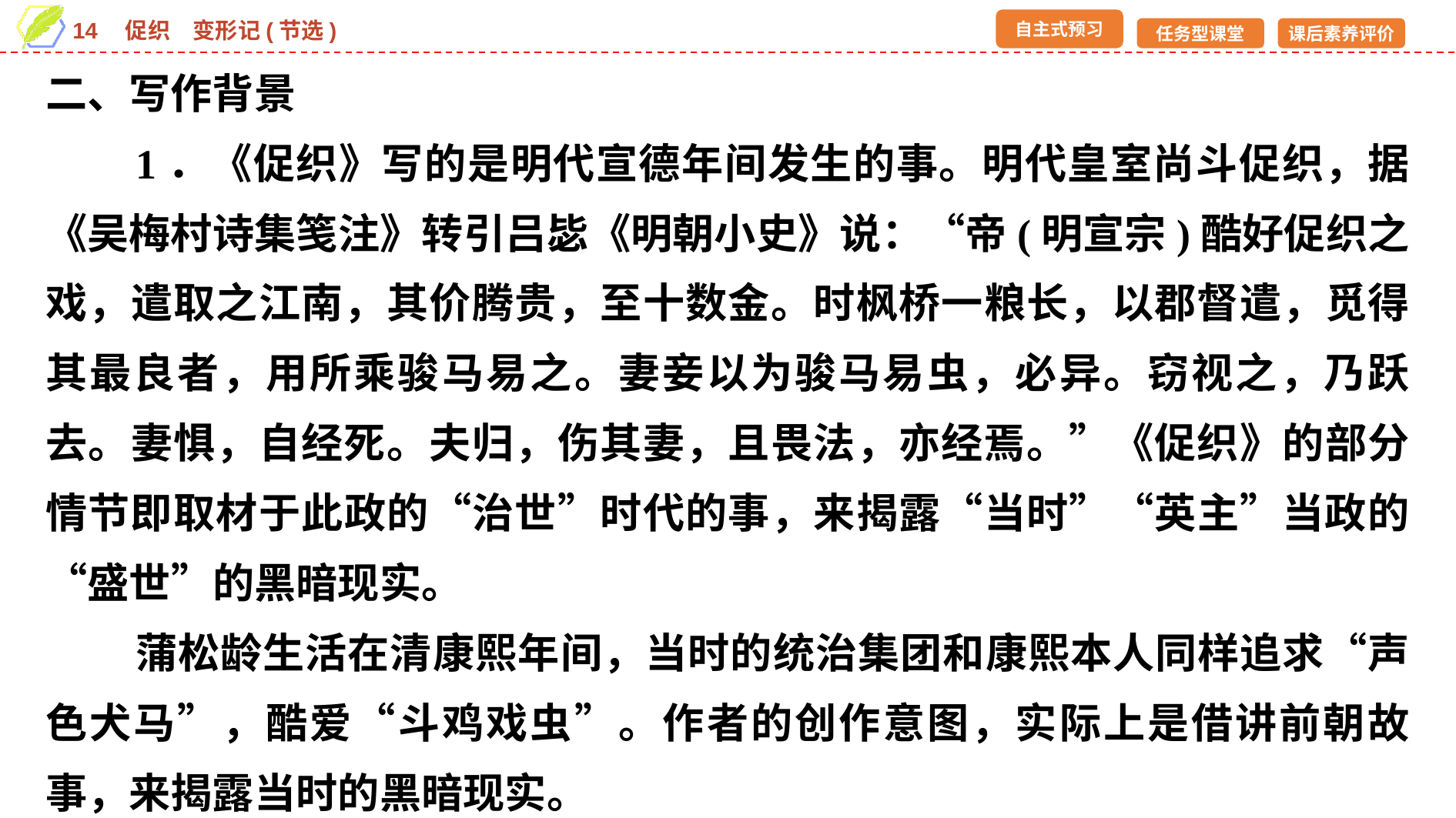

二、写作背景
1．《促织》写的是明代宣德年间发生的事。明代皇室尚斗促织，据《吴梅村诗集笺注》转引吕毖《明朝小史》说：“帝(明宣宗)酷好促织之戏，遣取之江南，其价腾贵，至十数金。时枫桥一粮长，以郡督遣，觅得其最良者，用所乘骏马易之。妻妾以为骏马易虫，必异。窃视之，乃跃去。妻惧，自经死。夫归，伤其妻，且畏法，亦经焉。”《促织》的部分情节即取材于此政的“治世”时代的事，来揭露“当时”“英主”当政的“盛世”的黑暗现实。
蒲松龄生活在清康熙年间，当时的统治集团和康熙本人同样追求“声色犬马”，酷爱“斗鸡戏虫”。作者的创作意图，实际上是借讲前朝故事，来揭露当时的黑暗现实。